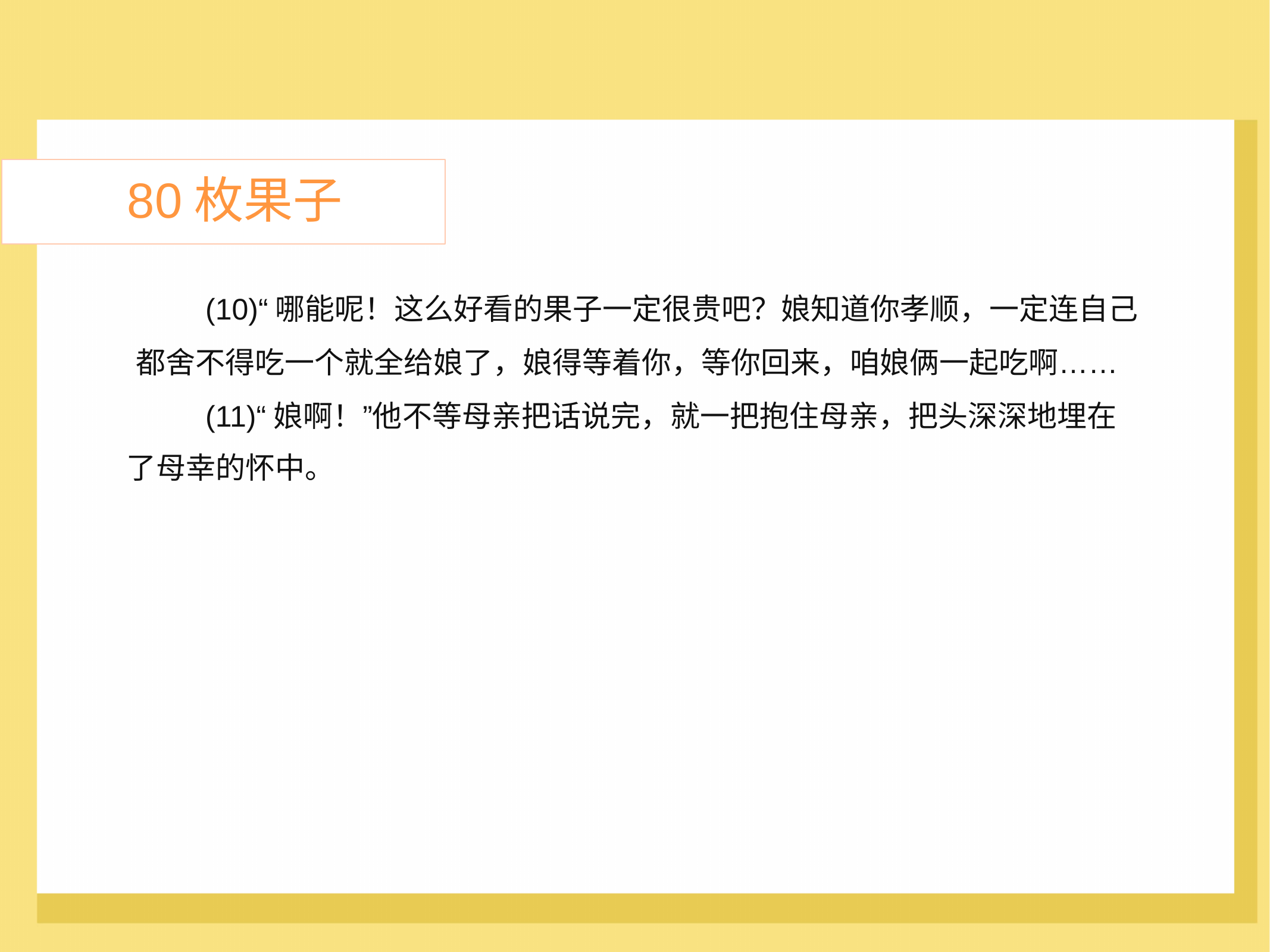

80枚果子
	(10)“哪能呢！这么好看的果子一定很贵吧？娘知道你孝顺，一定连自己

都舍不得吃一个就全给娘了，娘得等着你，等你回来，咱娘俩一起吃啊……

	(11)“娘啊！”他不等母亲把话说完，就一把抱住母亲，把头深深地埋在
了母幸的怀中。